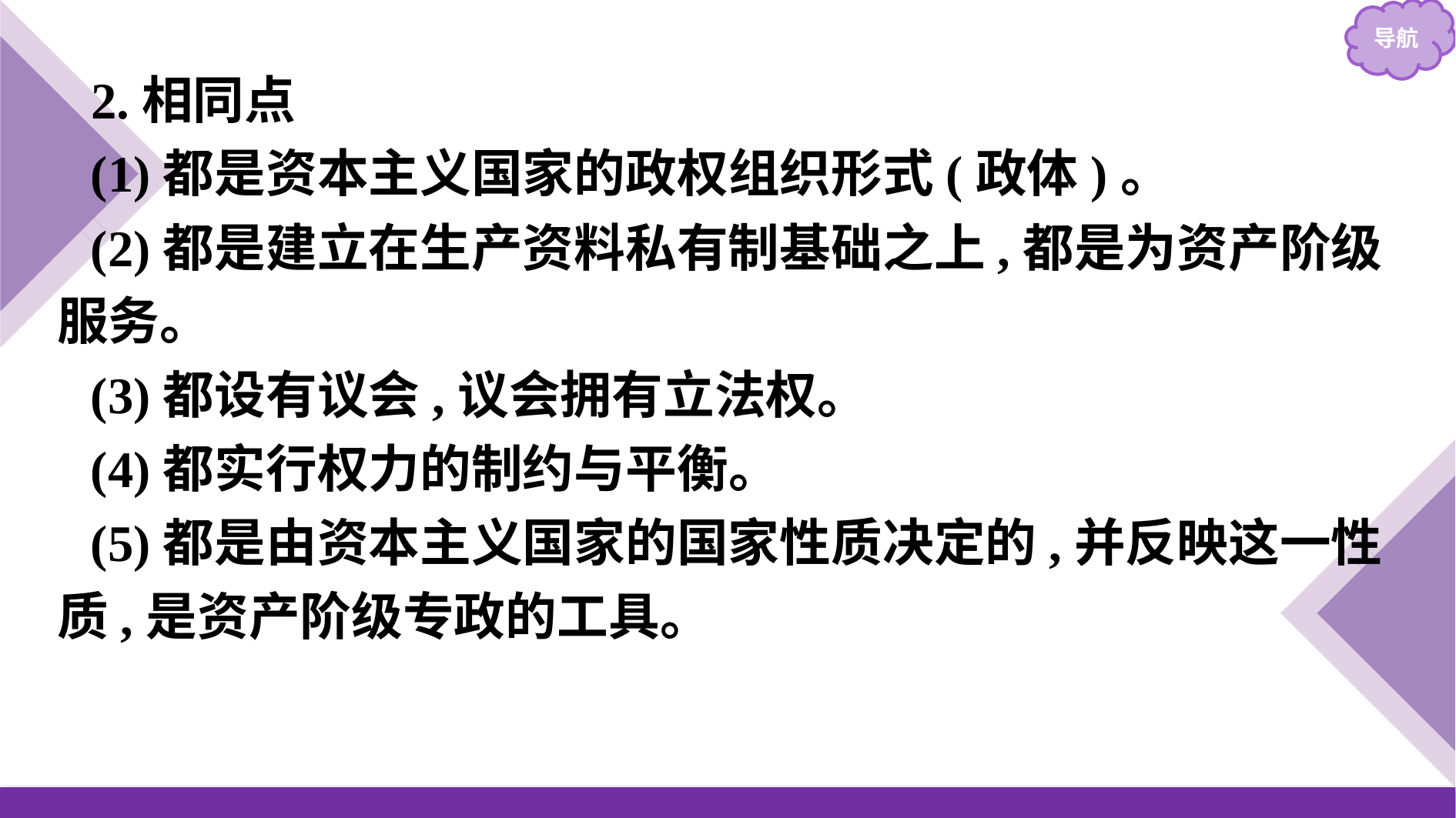

2.相同点
(1)都是资本主义国家的政权组织形式(政体)。
(2)都是建立在生产资料私有制基础之上,都是为资产阶级服务。
(3)都设有议会,议会拥有立法权。
(4)都实行权力的制约与平衡。
(5)都是由资本主义国家的国家性质决定的,并反映这一性质,是资产阶级专政的工具。